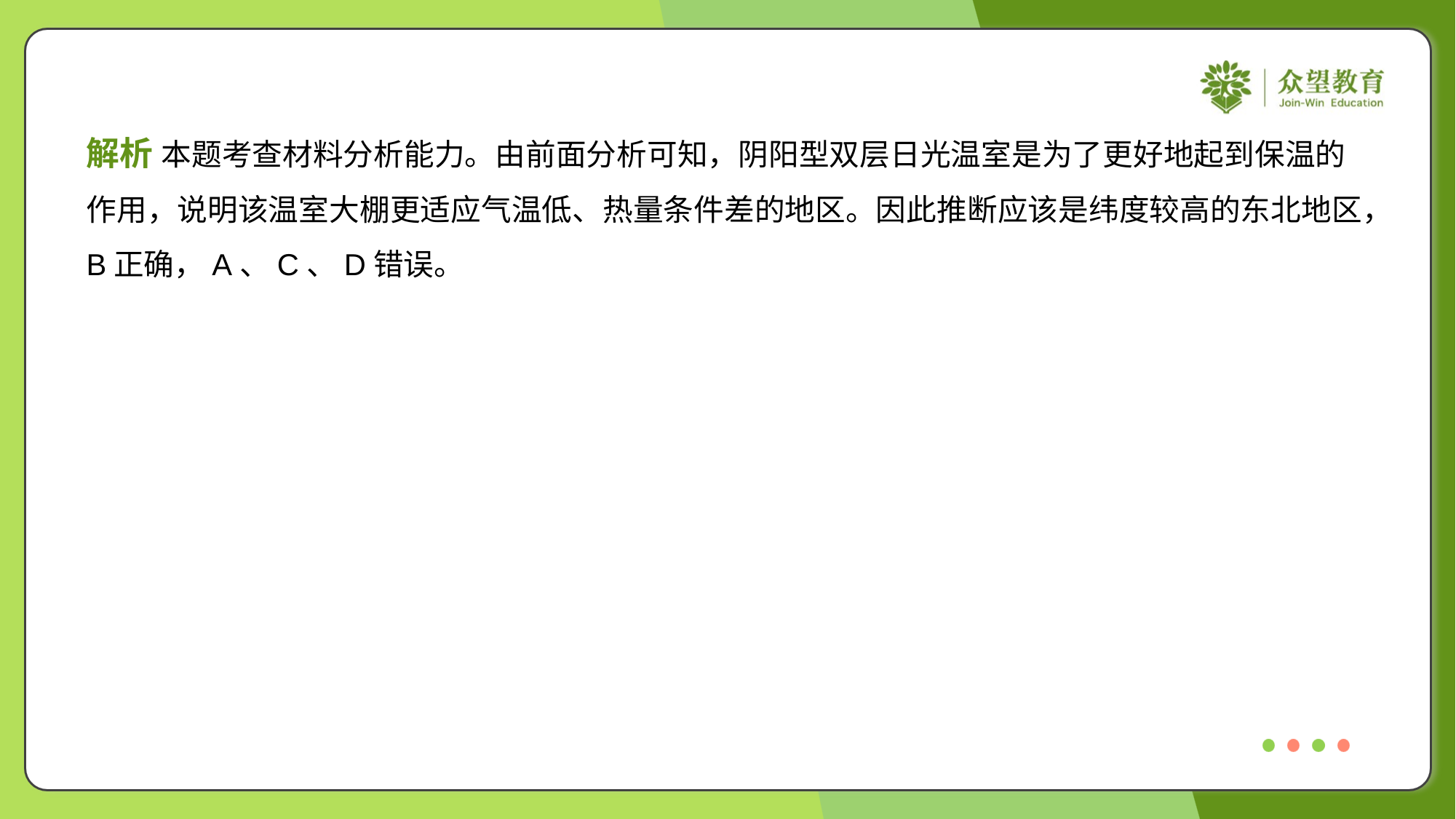

解析 本题考查材料分析能力。由前面分析可知，阴阳型双层日光温室是为了更好地起到保温的
作用，说明该温室大棚更适应气温低、热量条件差的地区。因此推断应该是纬度较高的东北地区，
B正确，A、C、D错误。